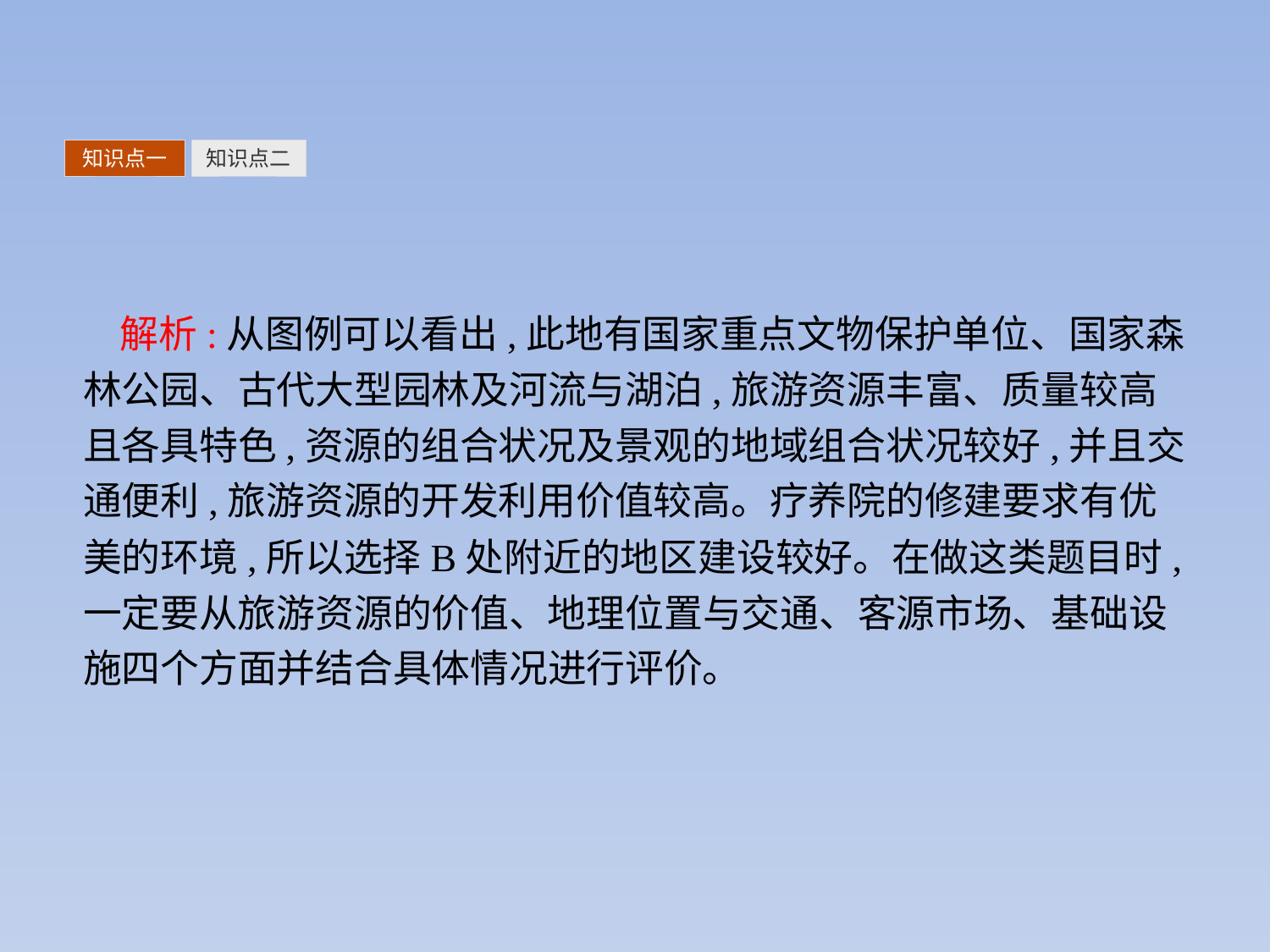

知识点一
知识点二
解析:从图例可以看出,此地有国家重点文物保护单位、国家森林公园、古代大型园林及河流与湖泊,旅游资源丰富、质量较高且各具特色,资源的组合状况及景观的地域组合状况较好,并且交通便利,旅游资源的开发利用价值较高。疗养院的修建要求有优美的环境,所以选择B处附近的地区建设较好。在做这类题目时,一定要从旅游资源的价值、地理位置与交通、客源市场、基础设施四个方面并结合具体情况进行评价。